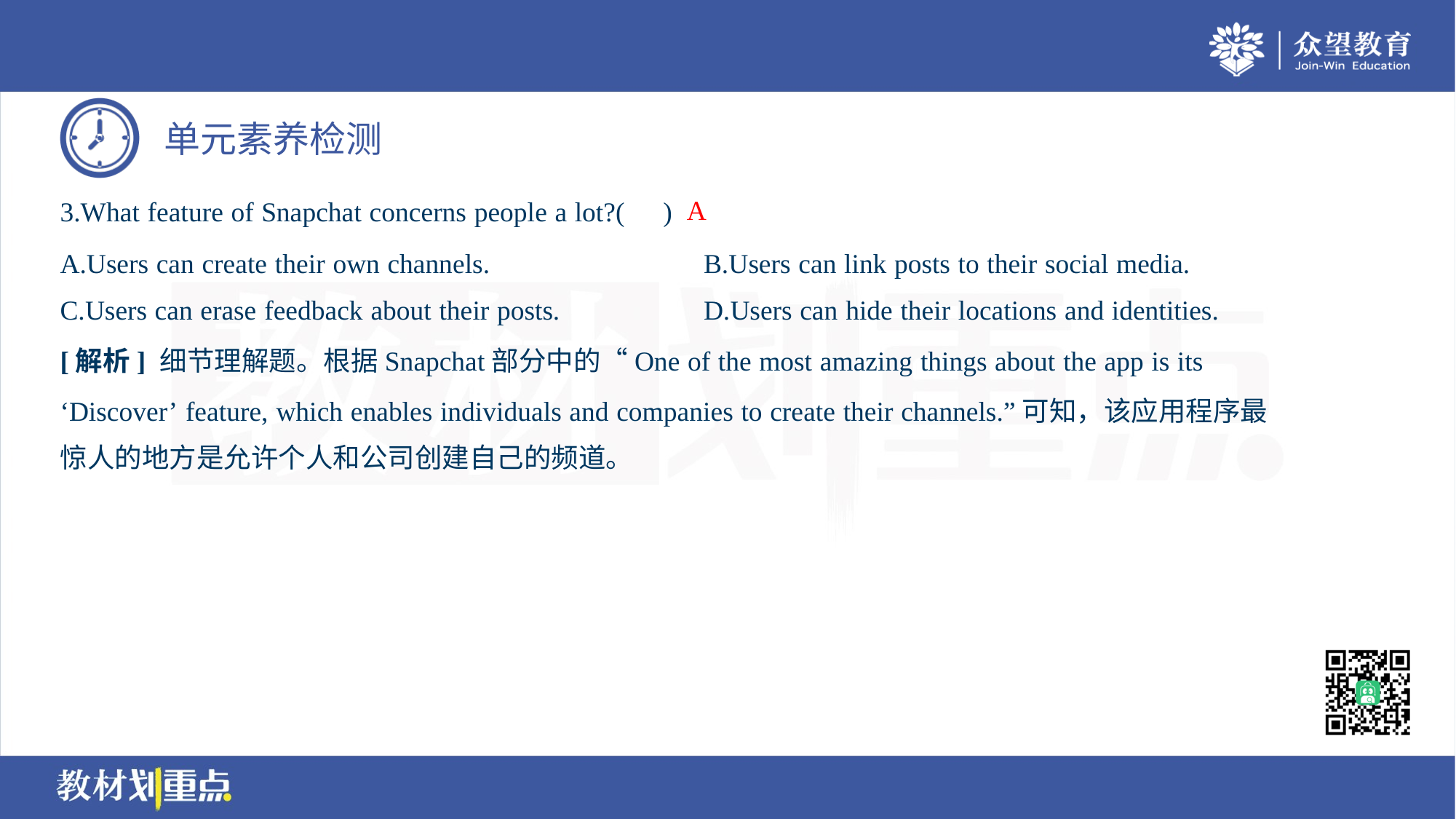

A
3.What feature of Snapchat concerns people a lot?(     )
A.Users can create their own channels.	B.Users can link posts to their social media.
C.Users can erase feedback about their posts.	D.Users can hide their locations and identities.
[解析] 细节理解题。根据Snapchat部分中的“One of the most amazing things about the app is its
‘Discover’ feature, which enables individuals and companies to create their channels.”可知，该应用程序最
惊人的地方是允许个人和公司创建自己的频道。